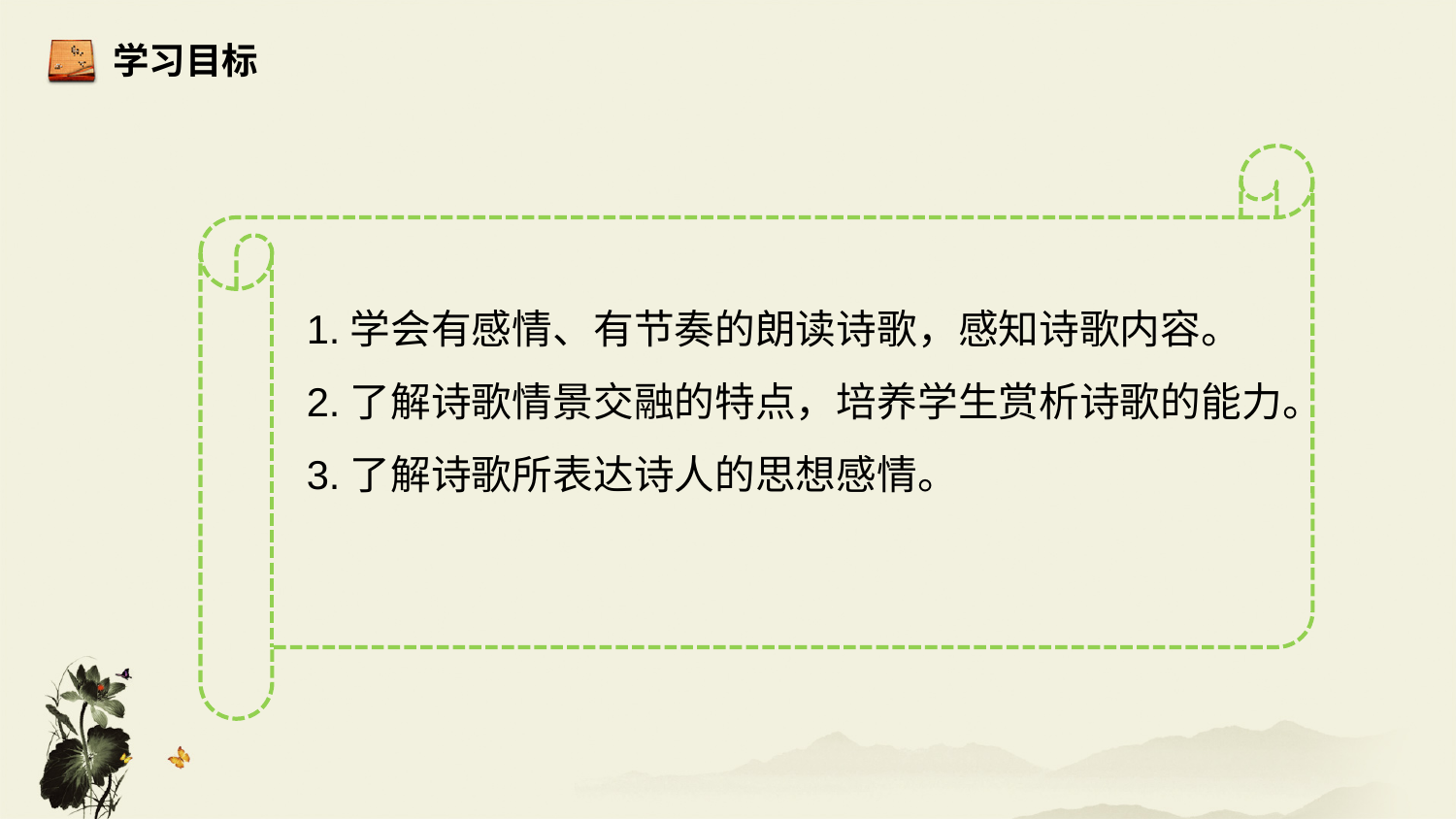

学习目标

1.学会有感情、有节奏的朗读诗歌，感知诗歌内容。
2.了解诗歌情景交融的特点，培养学生赏析诗歌的能力。
3.了解诗歌所表达诗人的思想感情。